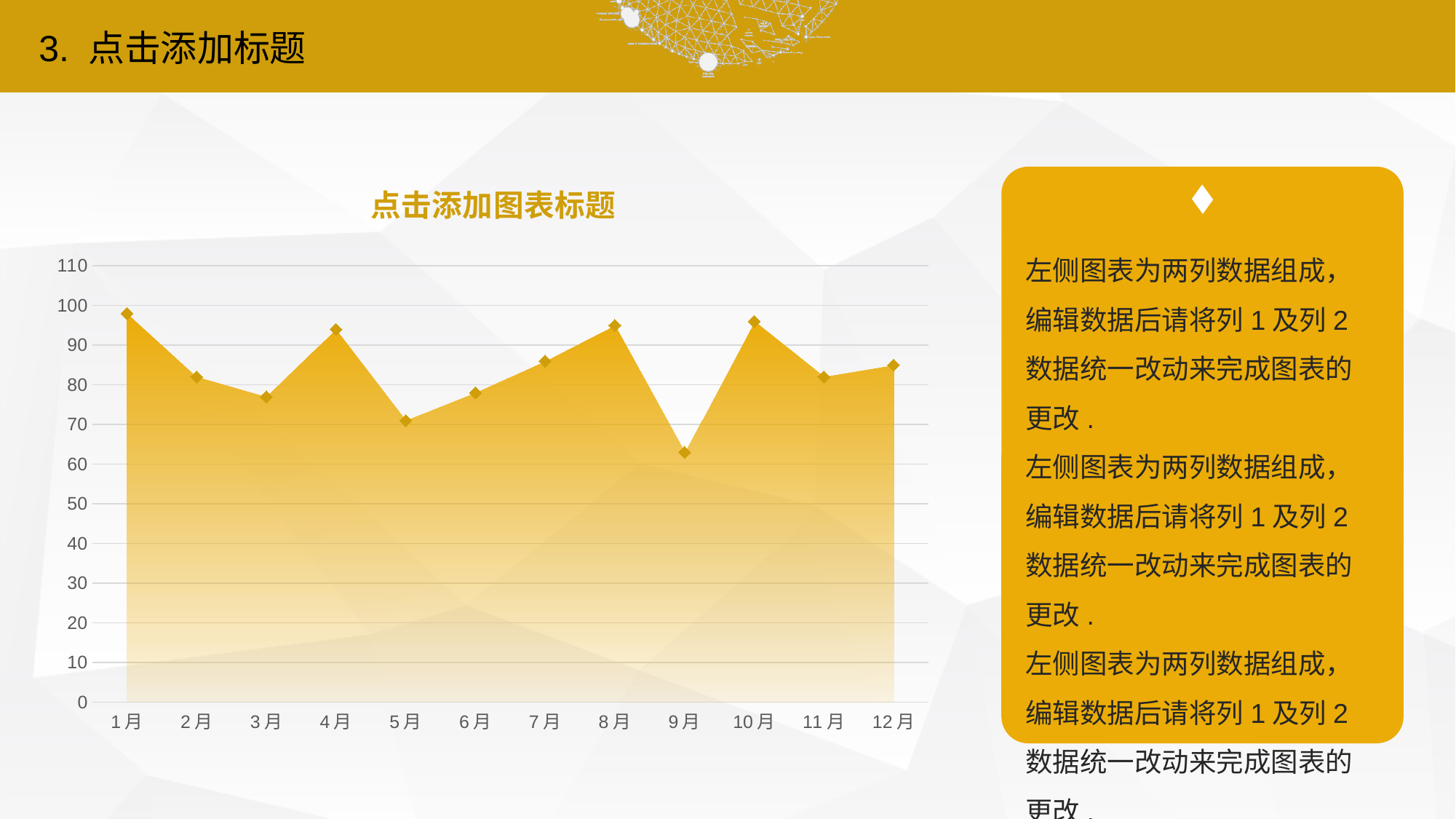

3. 点击添加标题

### Chart

| Category | 列2 | 列1 |
|---|---|---|
| 1月 | 98.0 | 98.0 |
| 2月 | 82.0 | 82.0 |
| 3月 | 77.0 | 77.0 |
| 4月 | 94.0 | 94.0 |
| 5月 | 71.0 | 71.0 |
| 6月 | 78.0 | 78.0 |
| 7月 | 86.0 | 86.0 |
| 8月 | 95.0 | 95.0 |
| 9月 | 63.0 | 63.0 |
| 10月 | 96.0 | 96.0 |
| 11月 | 82.0 | 82.0 |
| 12月 | 85.0 | 85.0 |

左侧图表为两列数据组成，编辑数据后请将列1及列2数据统一改动来完成图表的更改.
左侧图表为两列数据组成，编辑数据后请将列1及列2数据统一改动来完成图表的更改.
左侧图表为两列数据组成，编辑数据后请将列1及列2数据统一改动来完成图表的更改.